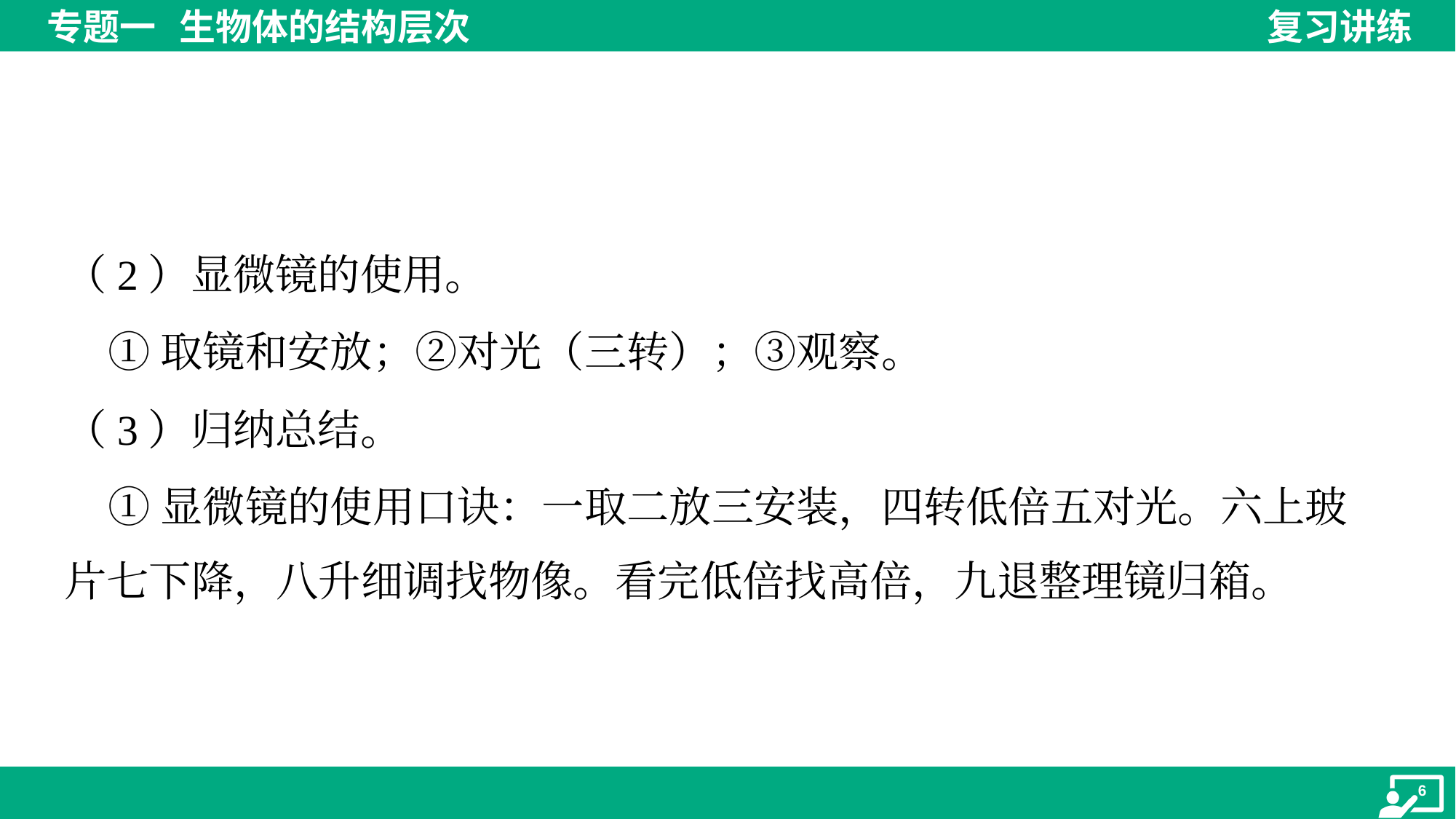

（2）显微镜的使用。
    ①取镜和安放；②对光（三转）；③观察。
（3）归纳总结。
    ①显微镜的使用口诀：一取二放三安装，四转低倍五对光。六上玻
片七下降，八升细调找物像。看完低倍找高倍，九退整理镜归箱。